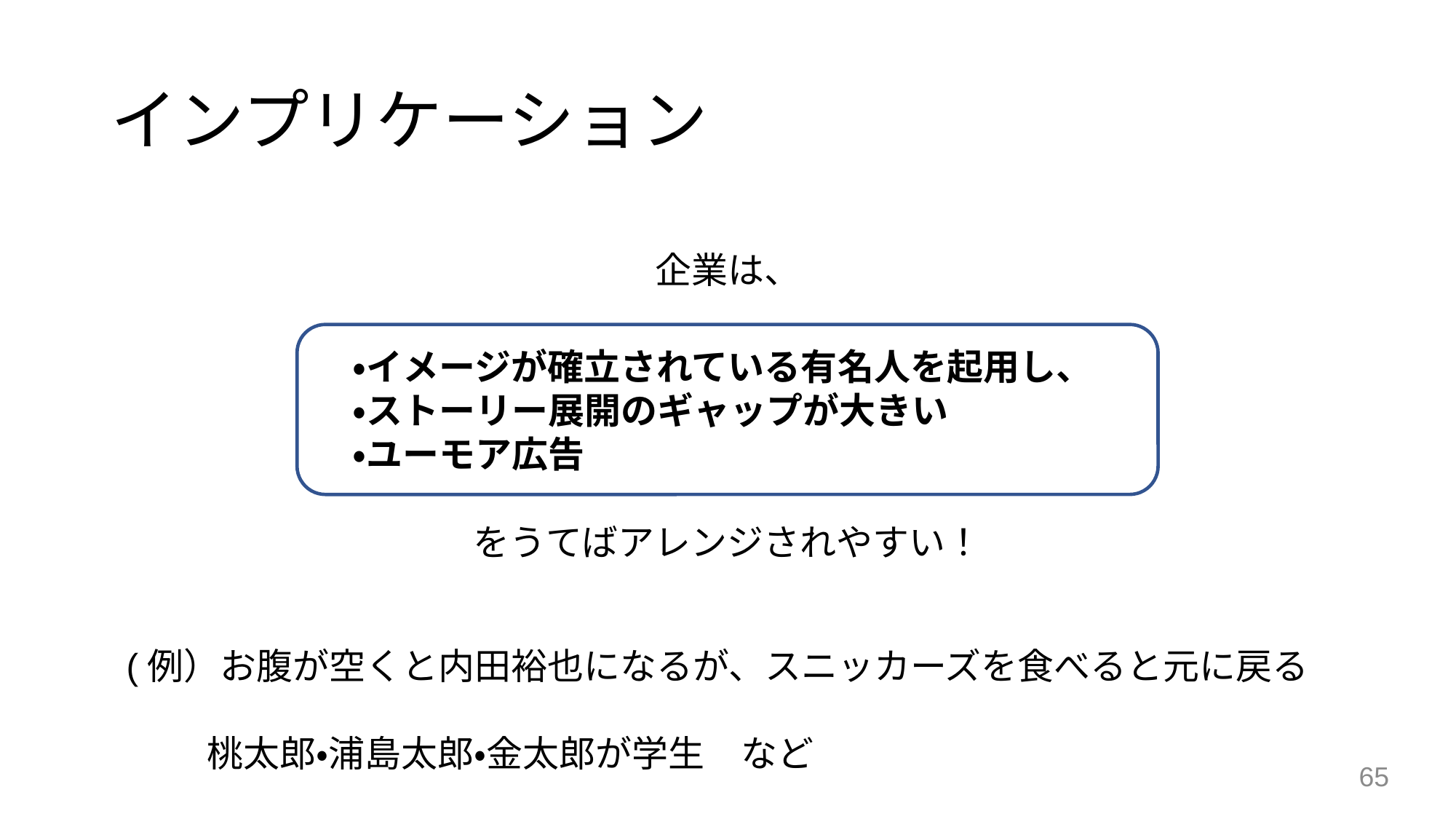

# インプリケーション
企業は、

をうてばアレンジされやすい！

　・イメージが確立されている有名人を起用し、
　・ストーリー展開のギャップが大きい
　・ユーモア広告

(例）お腹が空くと内田裕也になるが、スニッカーズを食べると元に戻る
　　 桃太郎・浦島太郎・金太郎が学生　など

65